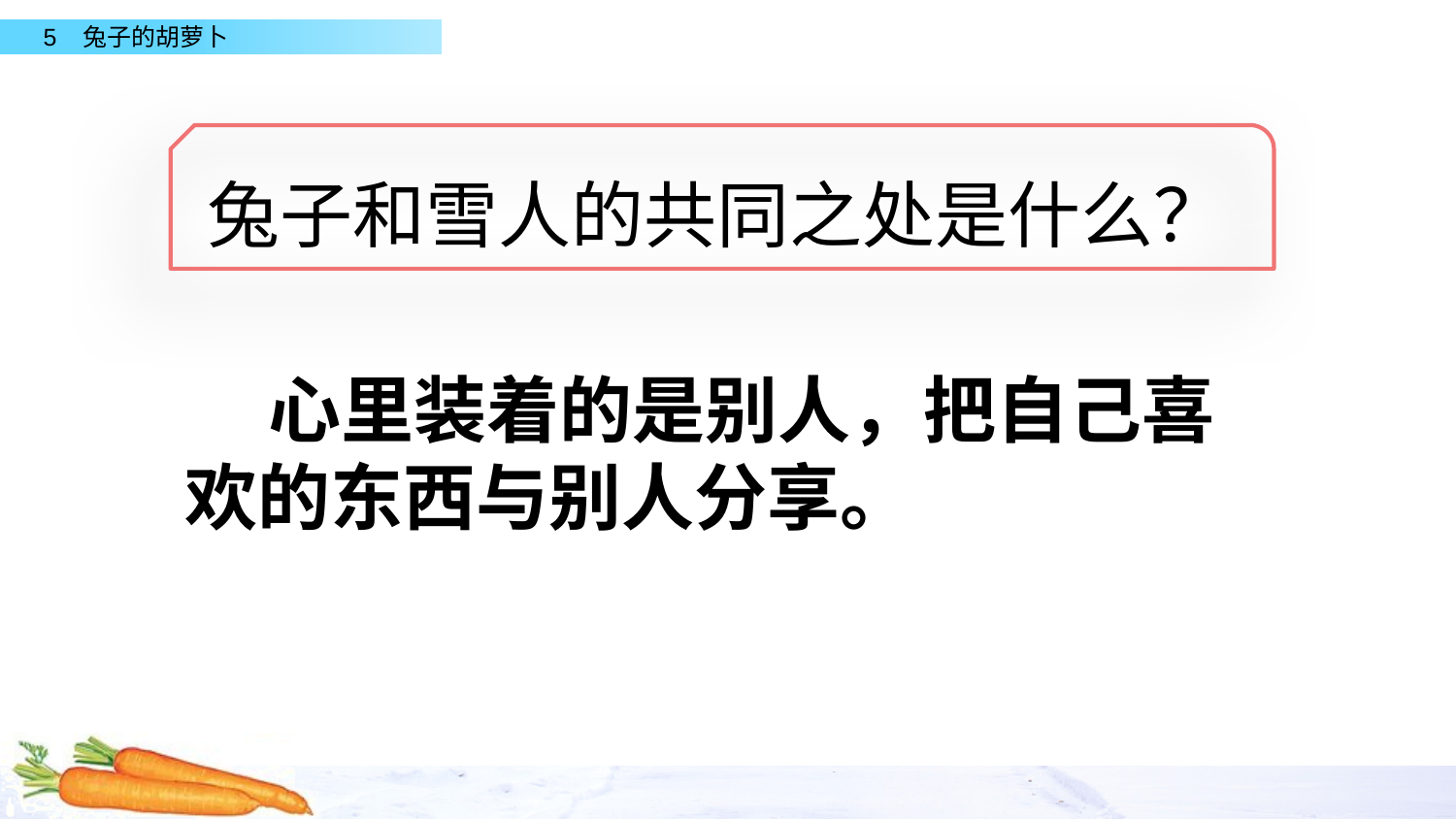

兔子和雪人的共同之处是什么？
    心里装着的是别人，把自己喜欢的东西与别人分享。